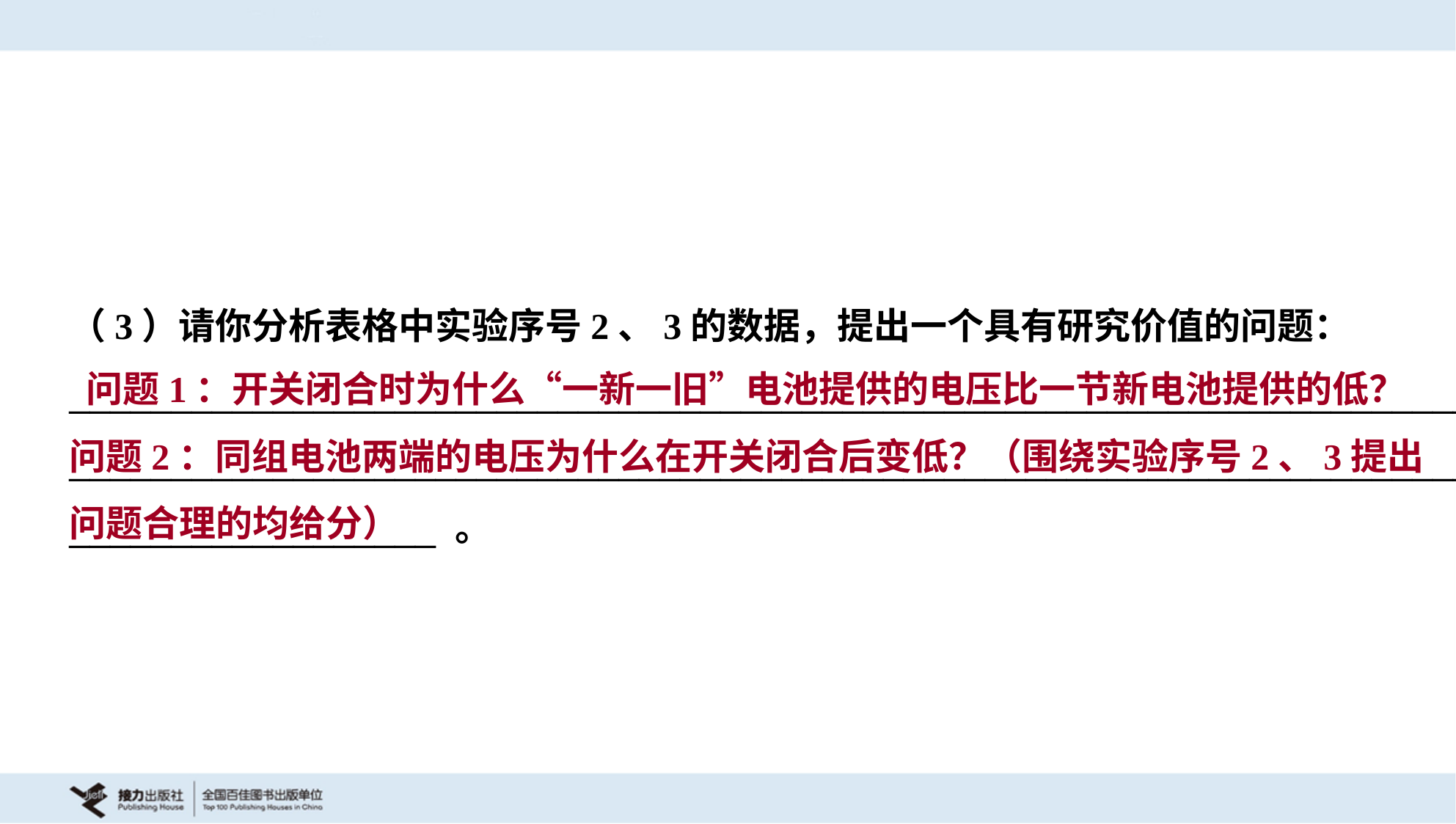

（3）请你分析表格中实验序号2、3的数据，提出一个具有研究价值的问题：
_______________________________________________________________________
_______________________________________________________________________
__________________ 。
 问题1：开关闭合时为什么“一新一旧”电池提供的电压比一节新电池提供的低？
问题2：同组电池两端的电压为什么在开关闭合后变低？（围绕实验序号2、3提出
问题合理的均给分）